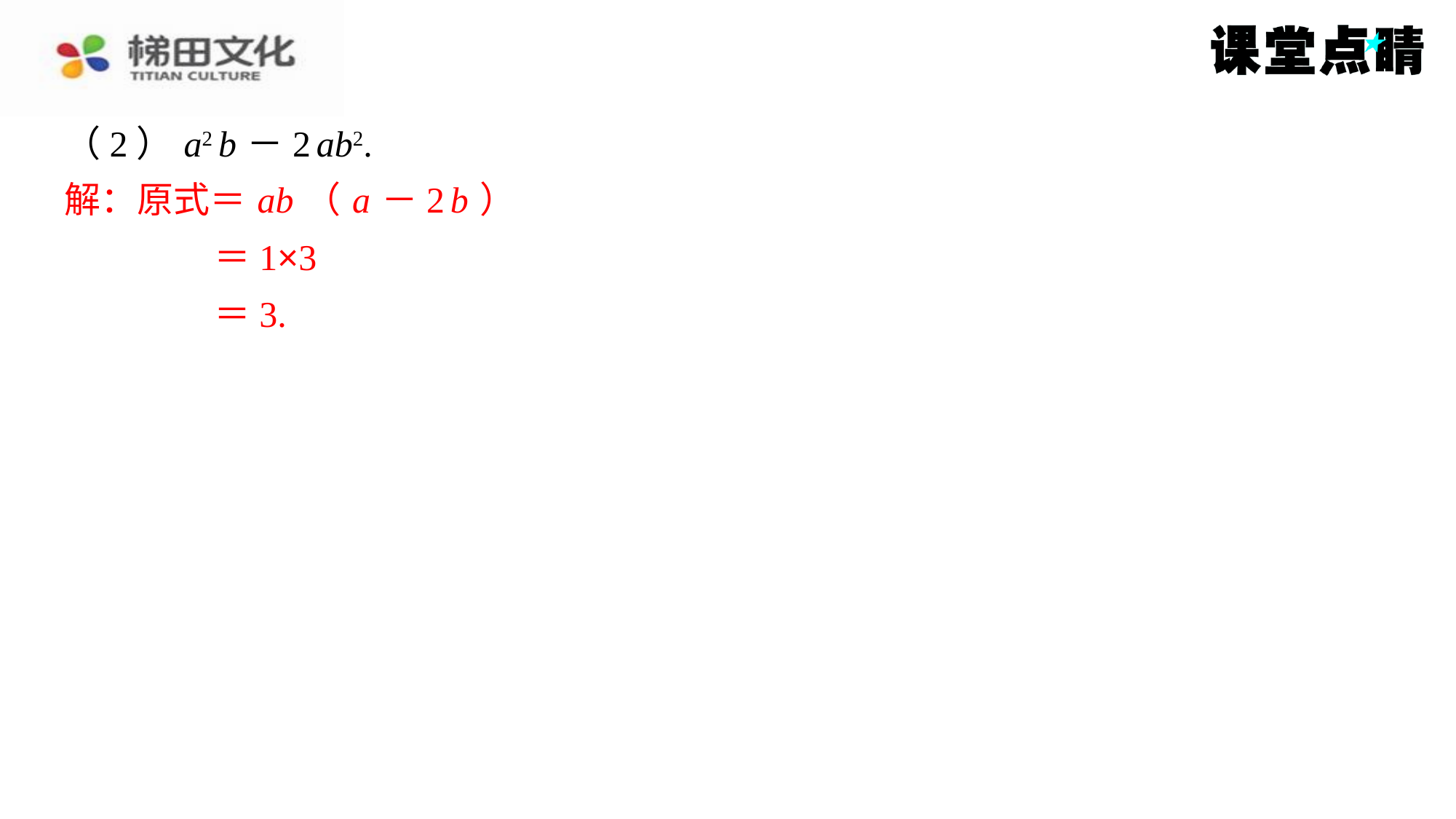

（2） a2 b －2 ab2.
解：原式＝ ab （ a －2 b ）
＝1×3
＝3.
解：原式＝ ab （ a －2 b ）
＝1×3
＝3.